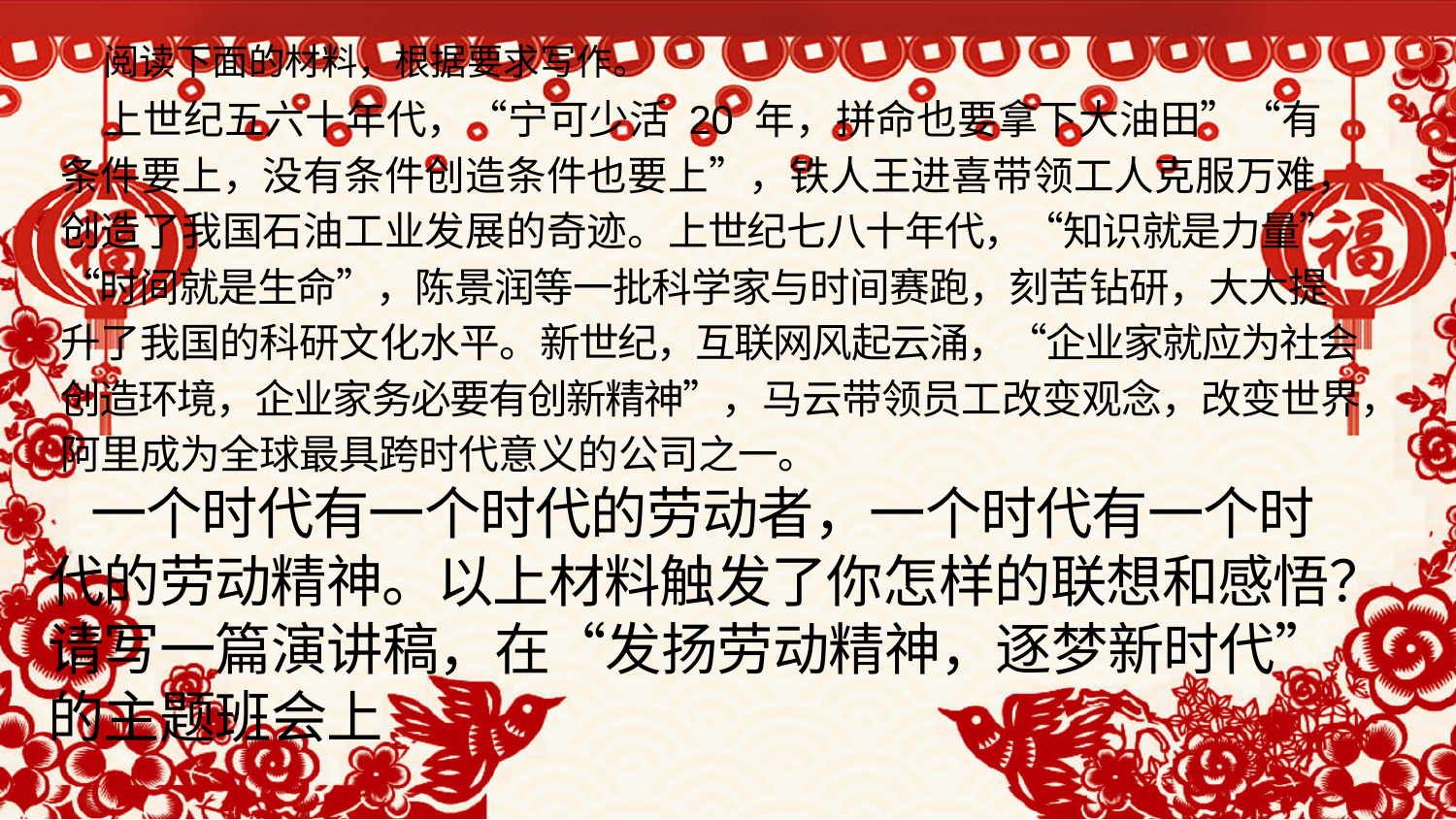

阅读下面的材料，根据要求写作。
上世纪五六十年代，“宁可少活 20 年，拼命也要拿下大油田”“有条件要上，没有条件创造条件也要上”，铁人王进喜带领工人克服万难，创造了我国石油工业发展的奇迹。上世纪七八十年代，“知识就是力量”“时间就是生命”，陈景润等一批科学家与时间赛跑，刻苦钻研，大大提升了我国的科研文化水平。新世纪，互联网风起云涌，“企业家就应为社会创造环境，企业家务必要有创新精神”，马云带领员工改变观念，改变世界，阿里成为全球最具跨时代意义的公司之一。
一个时代有一个时代的劳动者，一个时代有一个时代的劳动精神。以上材料触发了你怎样的联想和感悟？请写一篇演讲稿，在“发扬劳动精神，逐梦新时代”的主题班会上